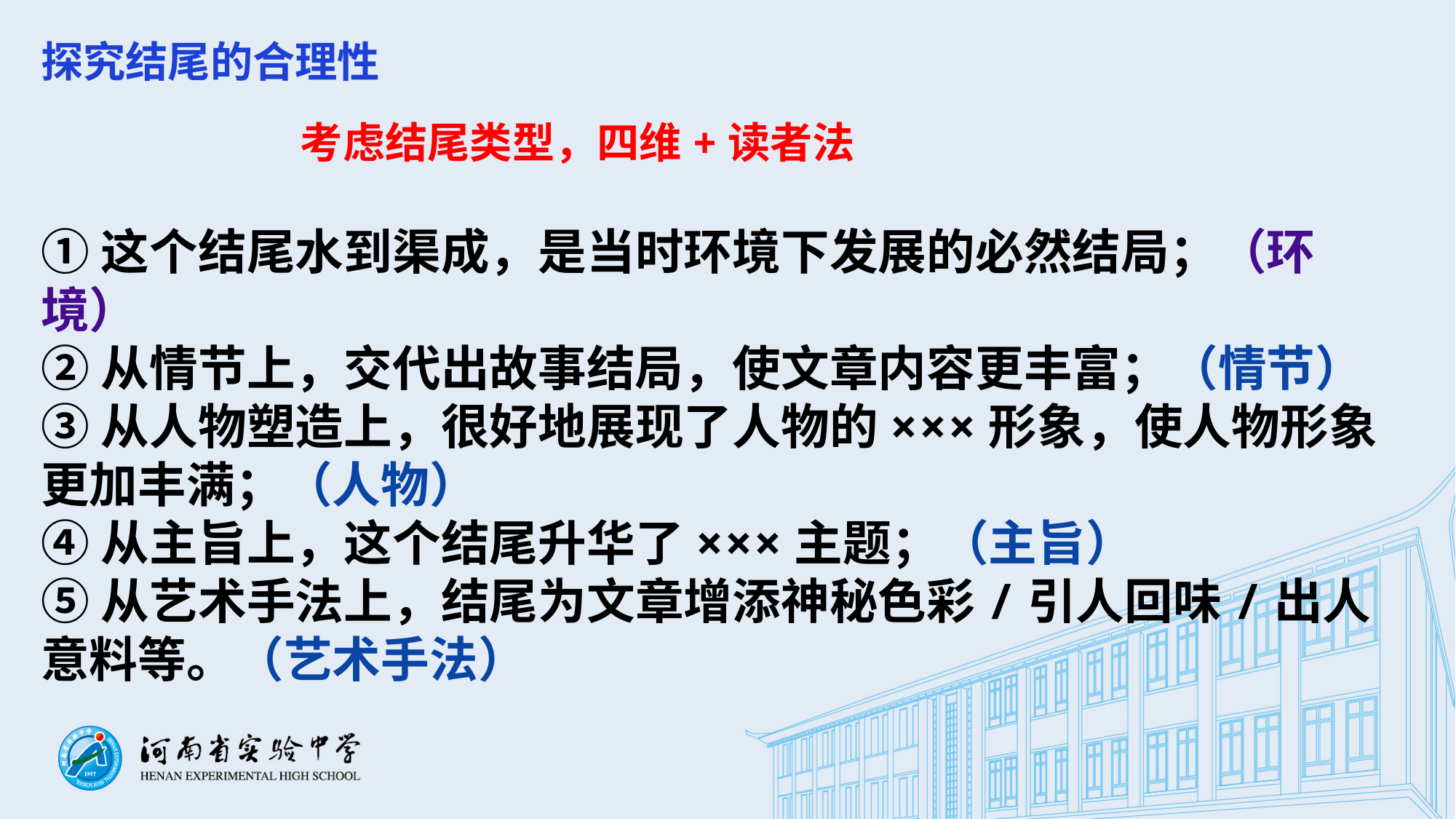

探究结尾的合理性
考虑结尾类型，四维+读者法
①这个结尾水到渠成，是当时环境下发展的必然结局；（环境）
②从情节上，交代出故事结局，使文章内容更丰富；（情节）
③从人物塑造上，很好地展现了人物的×××形象，使人物形象更加丰满；（人物）
④从主旨上，这个结尾升华了×××主题；（主旨）
⑤从艺术手法上，结尾为文章增添神秘色彩/引人回味/出人意料等。（艺术手法）